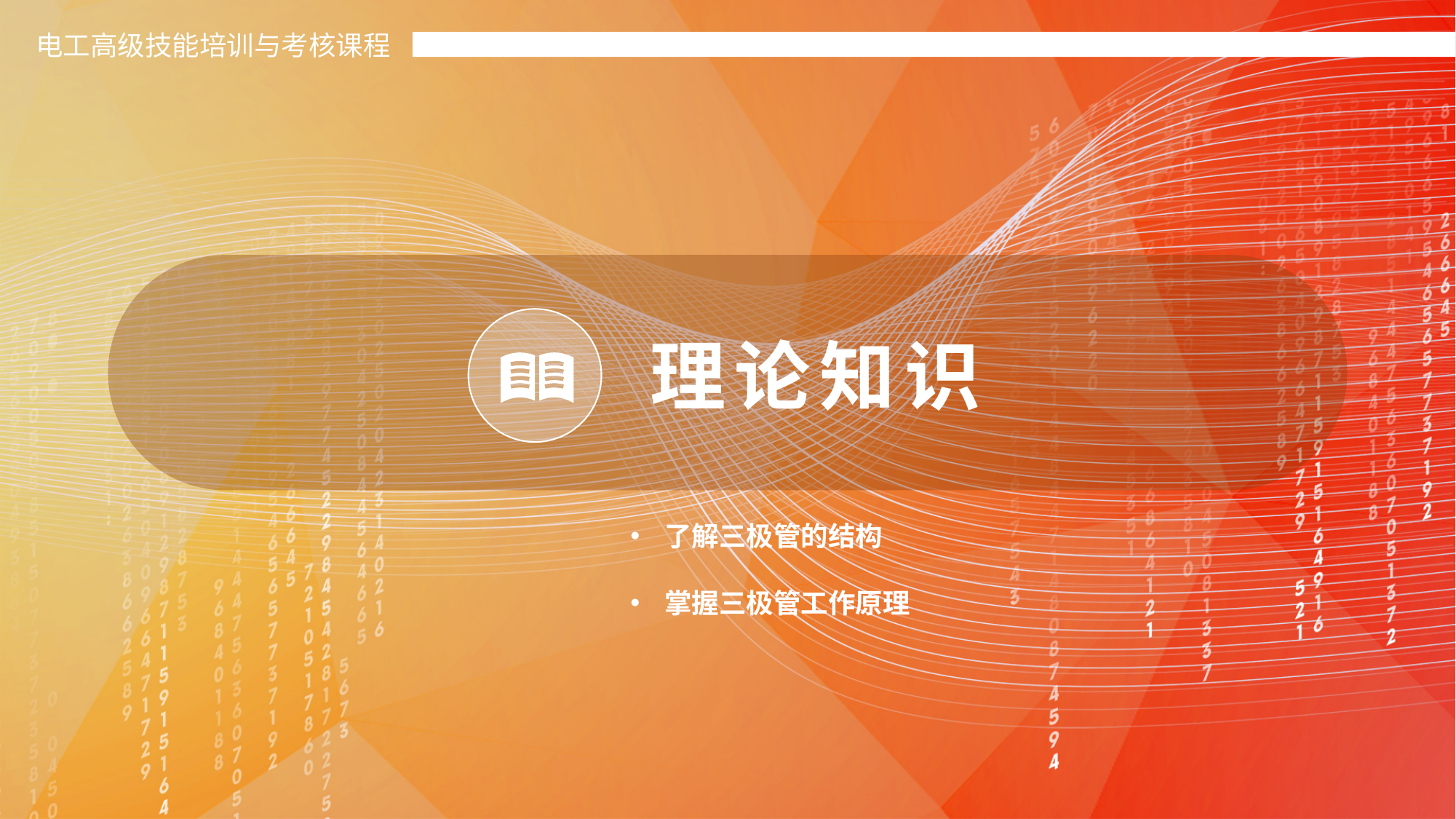

电工高级技能培训与考核课程

理论知识
了解三极管的结构
掌握三极管工作原理